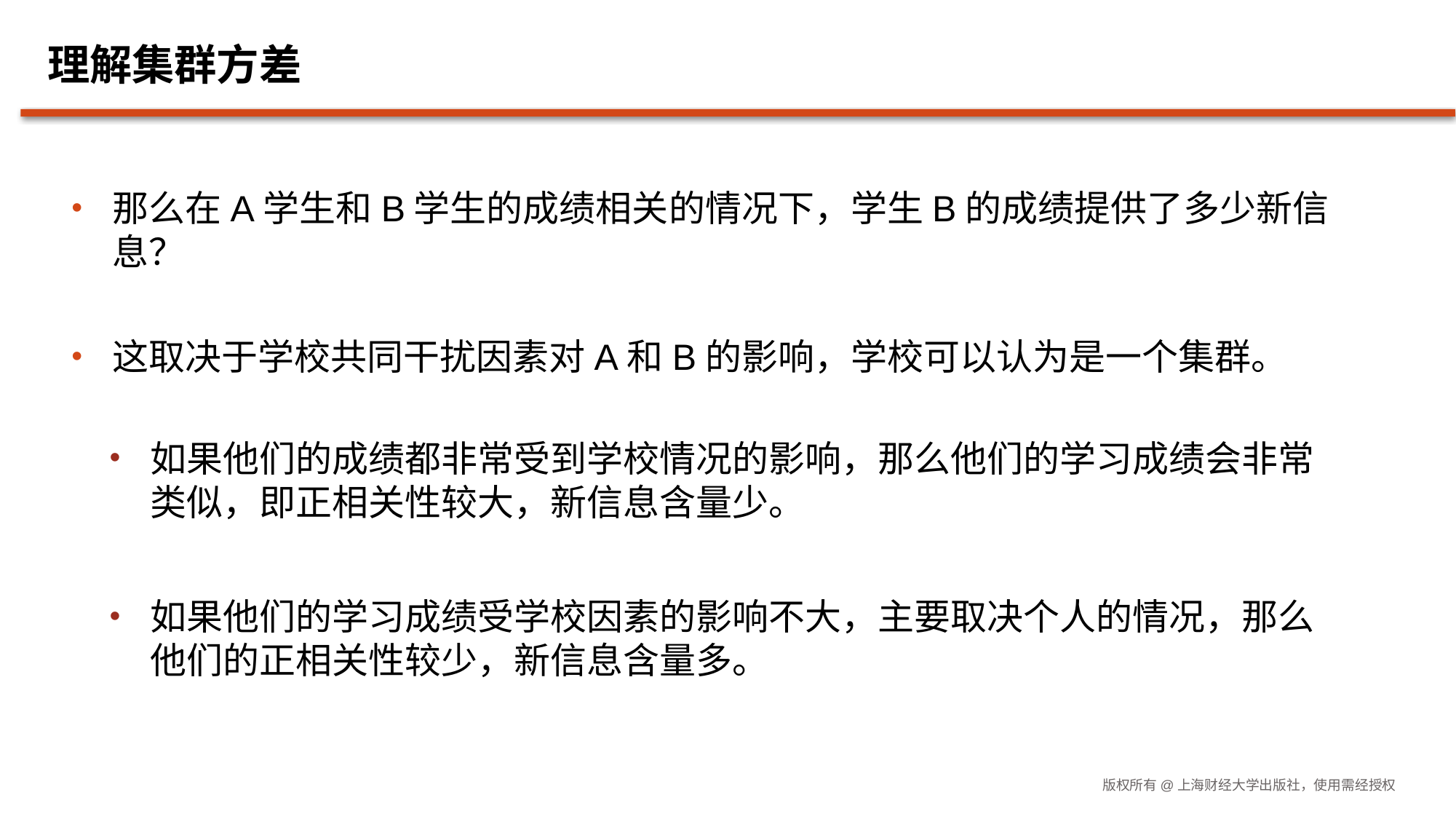

# 理解集群方差

那么在A学生和B学生的成绩相关的情况下，学生B的成绩提供了多少新信息？

这取决于学校共同干扰因素对A和B的影响，学校可以认为是一个集群。

如果他们的成绩都非常受到学校情况的影响，那么他们的学习成绩会非常类似，即正相关性较大，新信息含量少。

如果他们的学习成绩受学校因素的影响不大，主要取决个人的情况，那么他们的正相关性较少，新信息含量多。

版权所有@上海财经大学出版社，使用需经授权